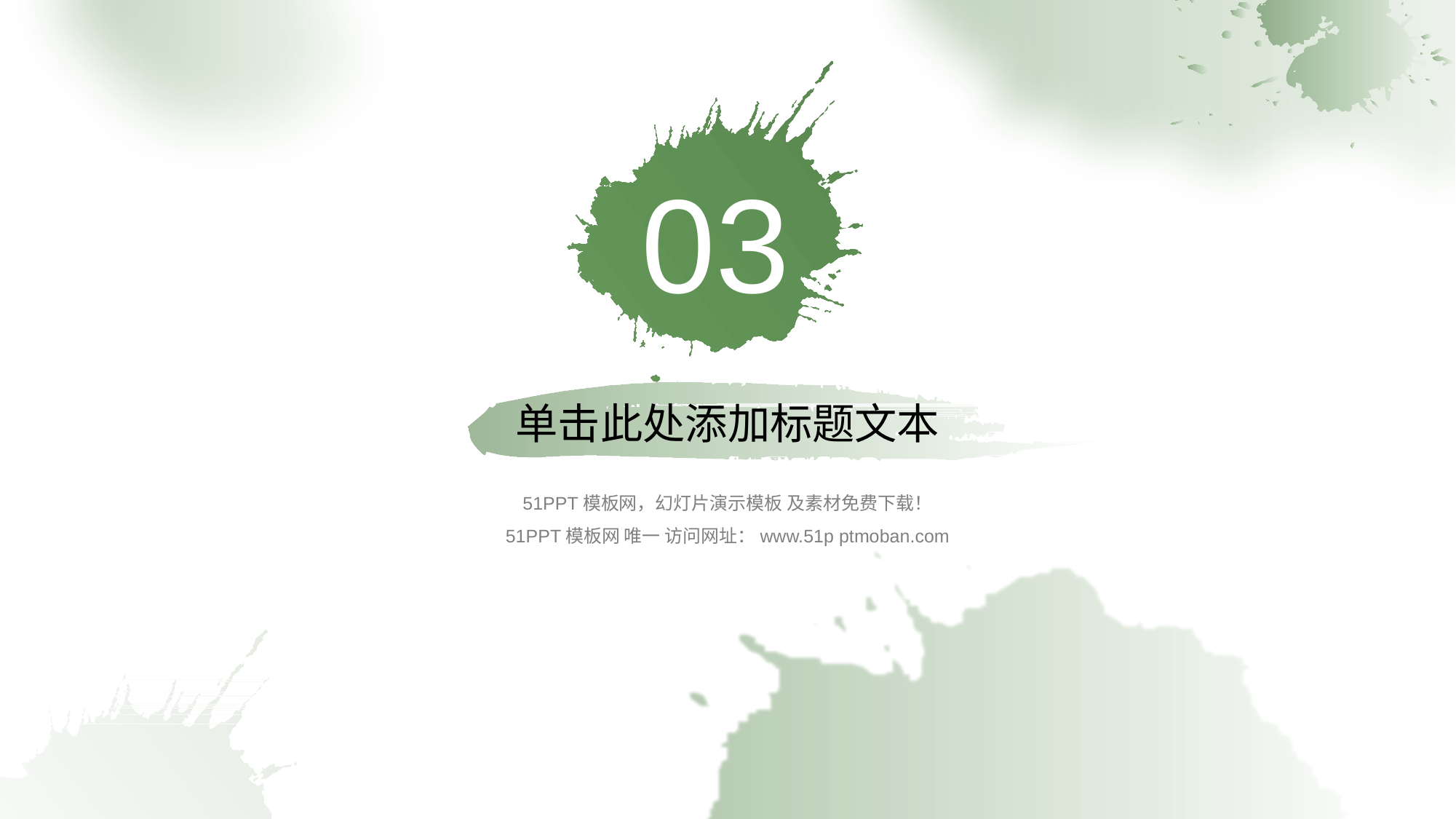

03

单击此处添加标题文本
51PPT模板网，幻灯片演示模板 及素材免费下载！
51PPT模板网 唯一 访问网址：www.51p ptmoban.com